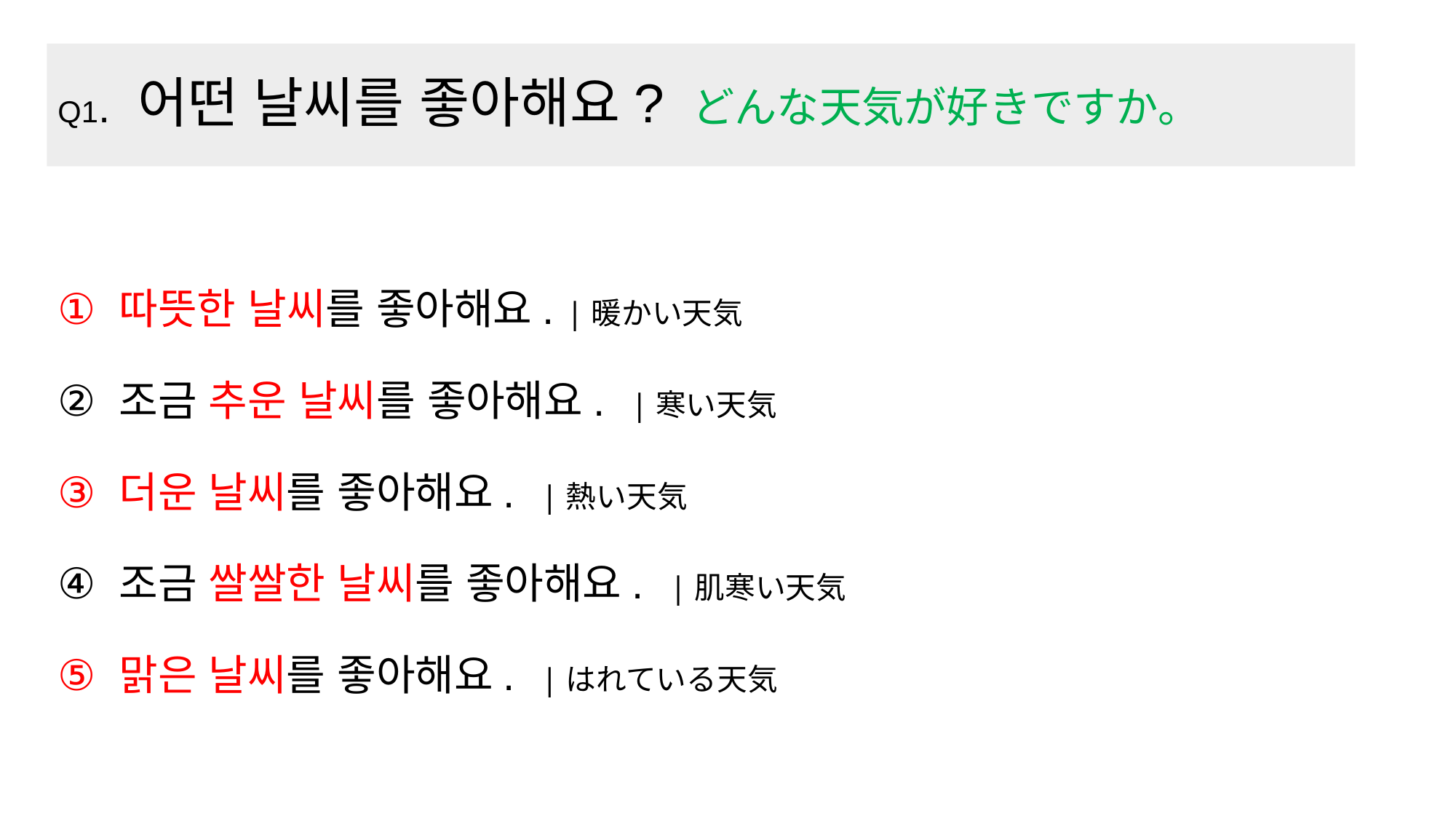

# Q1. 어떤 날씨를 좋아해요? どんな天気が好きですか。

따뜻한 날씨를 좋아해요. |暖かい天気
조금 추운 날씨를 좋아해요. |寒い天気
더운 날씨를 좋아해요. |熱い天気
조금 쌀쌀한 날씨를 좋아해요. |肌寒い天気
맑은 날씨를 좋아해요. |はれている天気